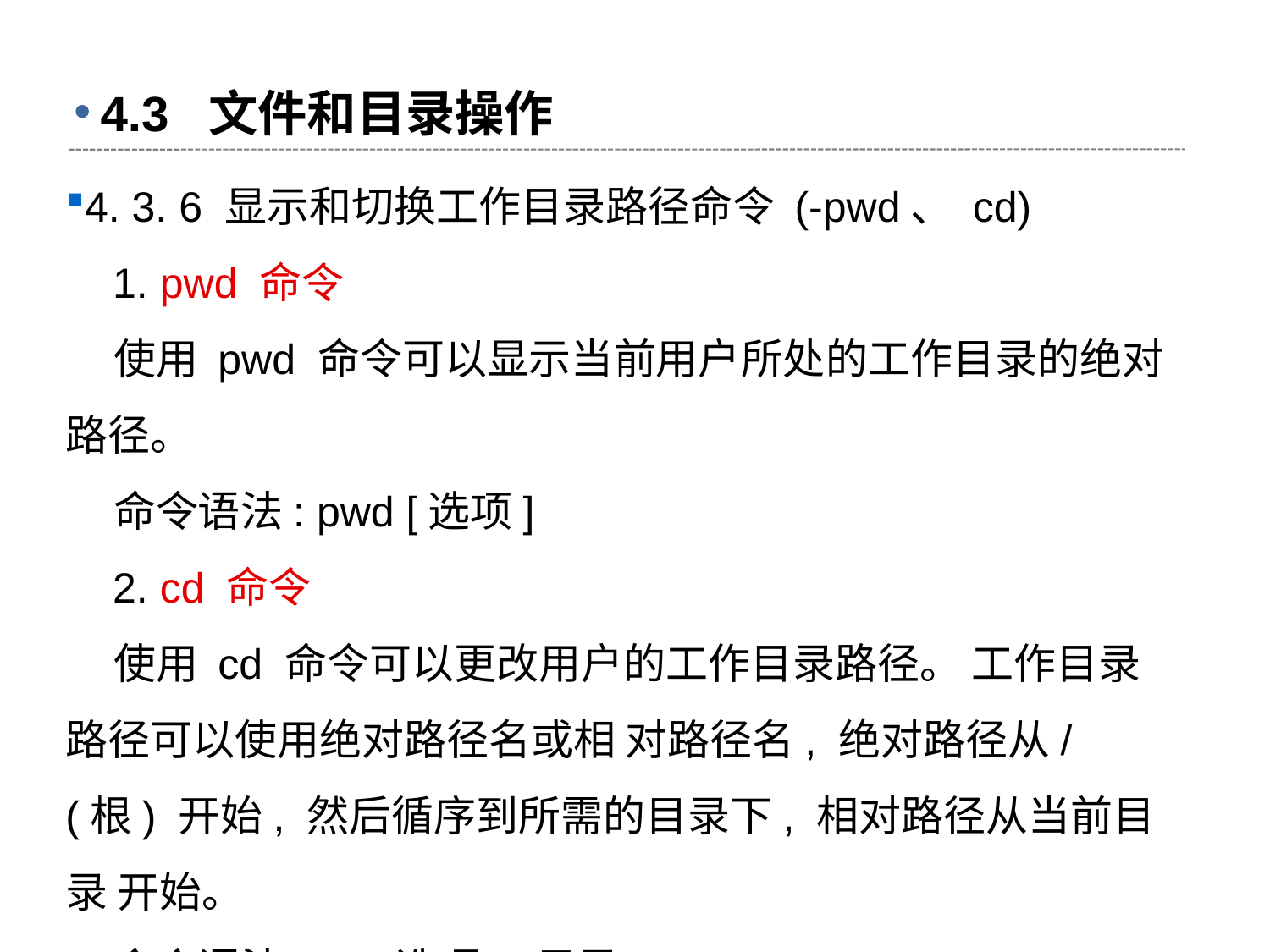

# 4.3  文件和目录操作
4. 3. 6 显示和切换工作目录路径命令 (-pwd、 cd)
    1. pwd 命令
    使用 pwd 命令可以显示当前用户所处的工作目录的绝对路径。
    命令语法: pwd [选项]
    2. cd 命令
    使用 cd 命令可以更改用户的工作目录路径。 工作目录路径可以使用绝对路径名或相 对路径名, 绝对路径从/ (根) 开始, 然后循序到所需的目录下, 相对路径从当前目录 开始。
    命令语法: cd [选项] [目录]